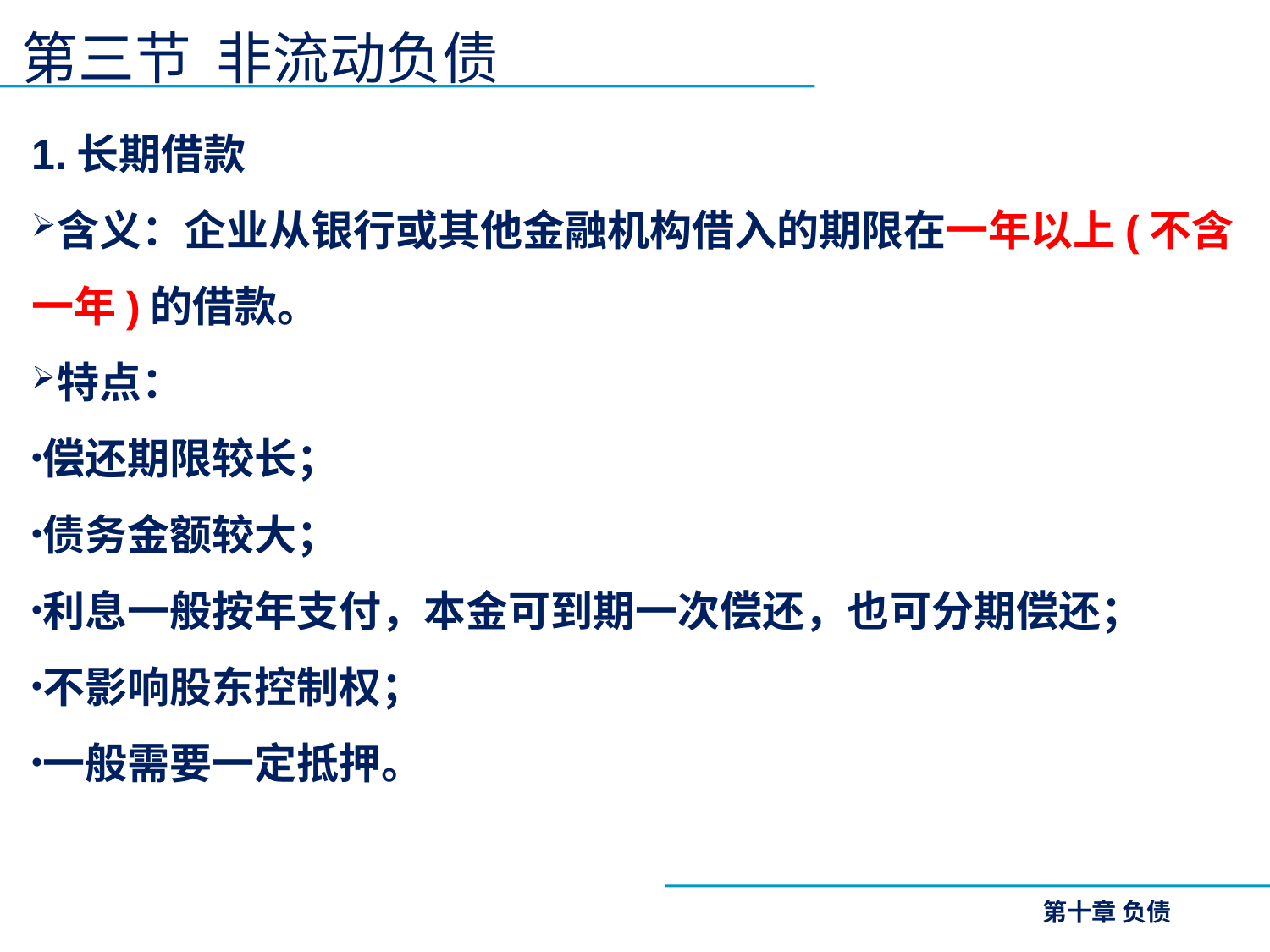

# 第三节  非流动负债
1.长期借款
含义：企业从银行或其他金融机构借入的期限在一年以上(不含一年)的借款。
特点：
偿还期限较长；
债务金额较大；
利息一般按年支付，本金可到期一次偿还，也可分期偿还；
不影响股东控制权；
一般需要一定抵押。